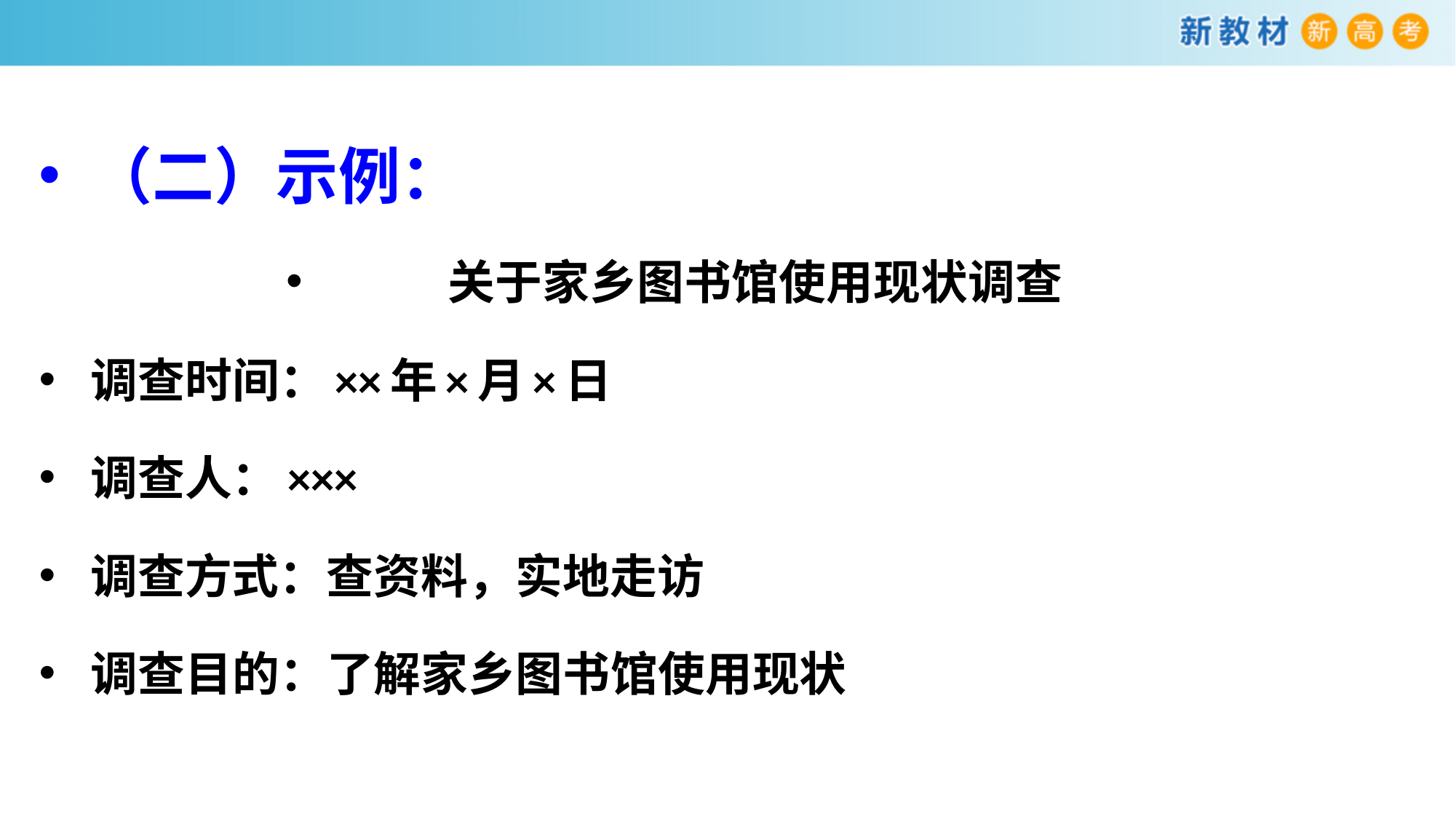

（二）示例：
关于家乡图书馆使用现状调查
调查时间：××年×月×日
调查人：×××
调查方式：查资料，实地走访
调查目的：了解家乡图书馆使用现状